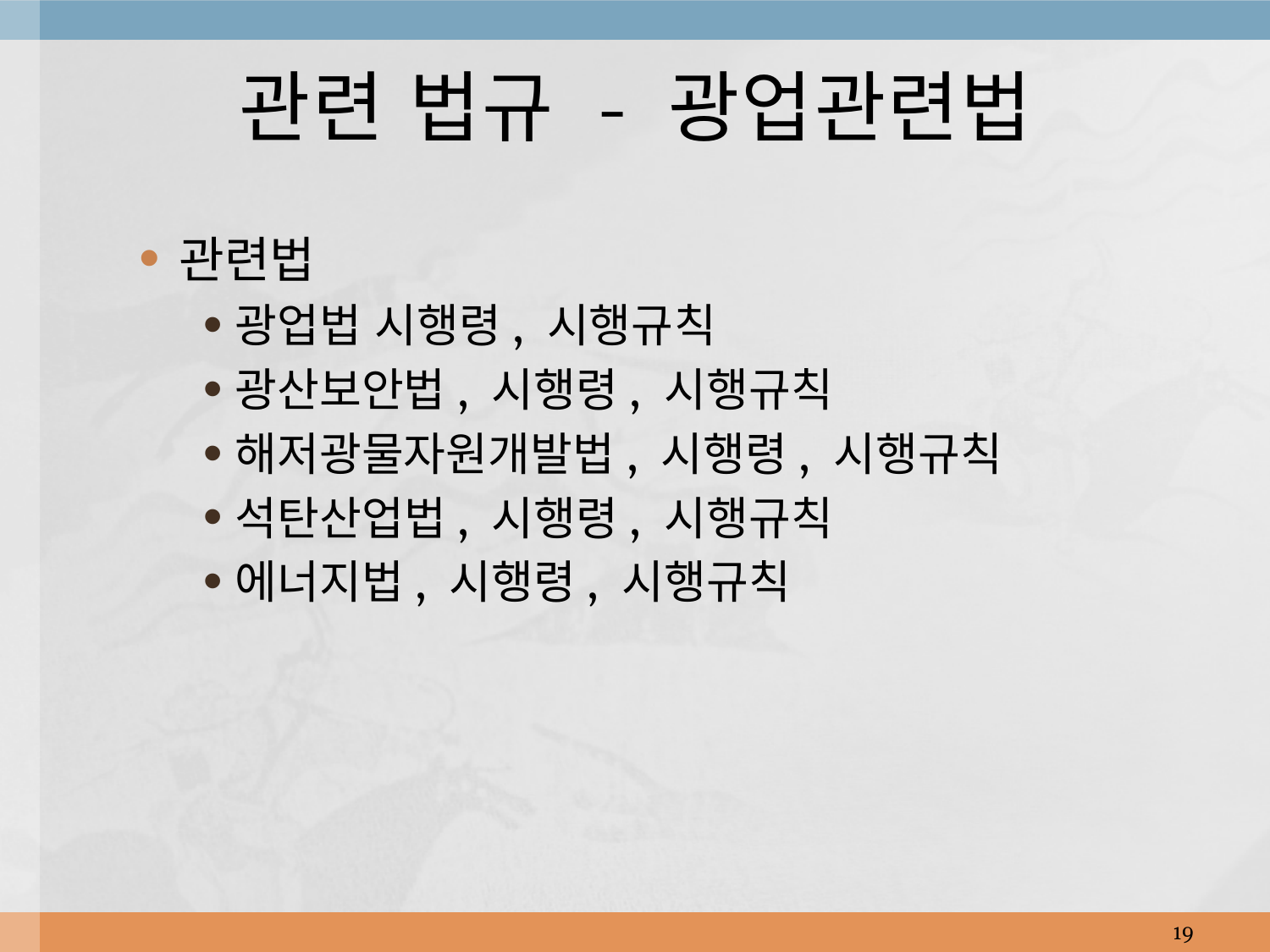

# 관련 법규 - 광업관련법
관련법
광업법 시행령, 시행규칙
광산보안법, 시행령, 시행규칙
해저광물자원개발법, 시행령, 시행규칙
석탄산업법, 시행령, 시행규칙
에너지법, 시행령, 시행규칙

19